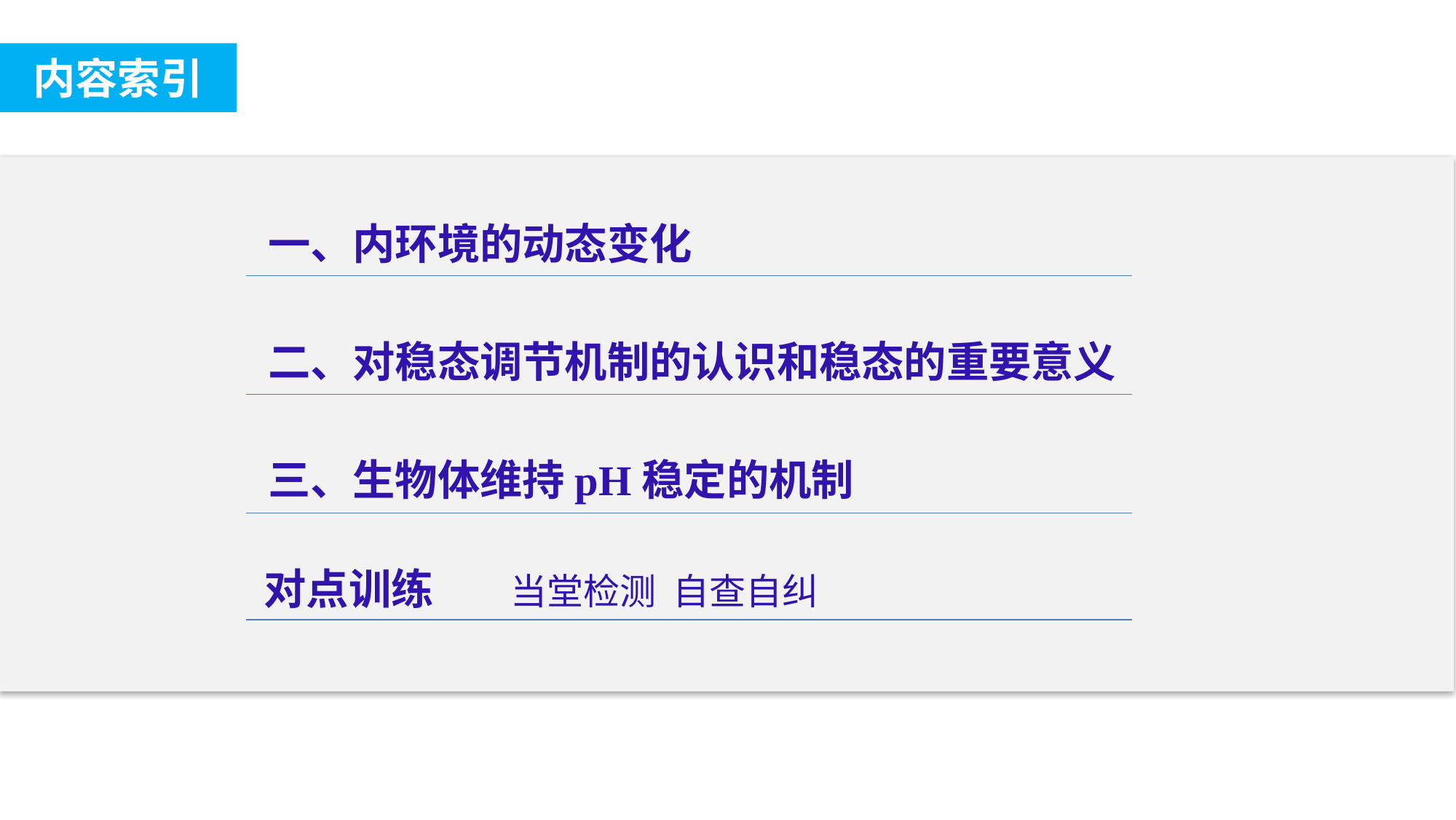

内容索引

一、内环境的动态变化
二、对稳态调节机制的认识和稳态的重要意义
三、生物体维持pH稳定的机制
对点训练        当堂检测  自查自纠